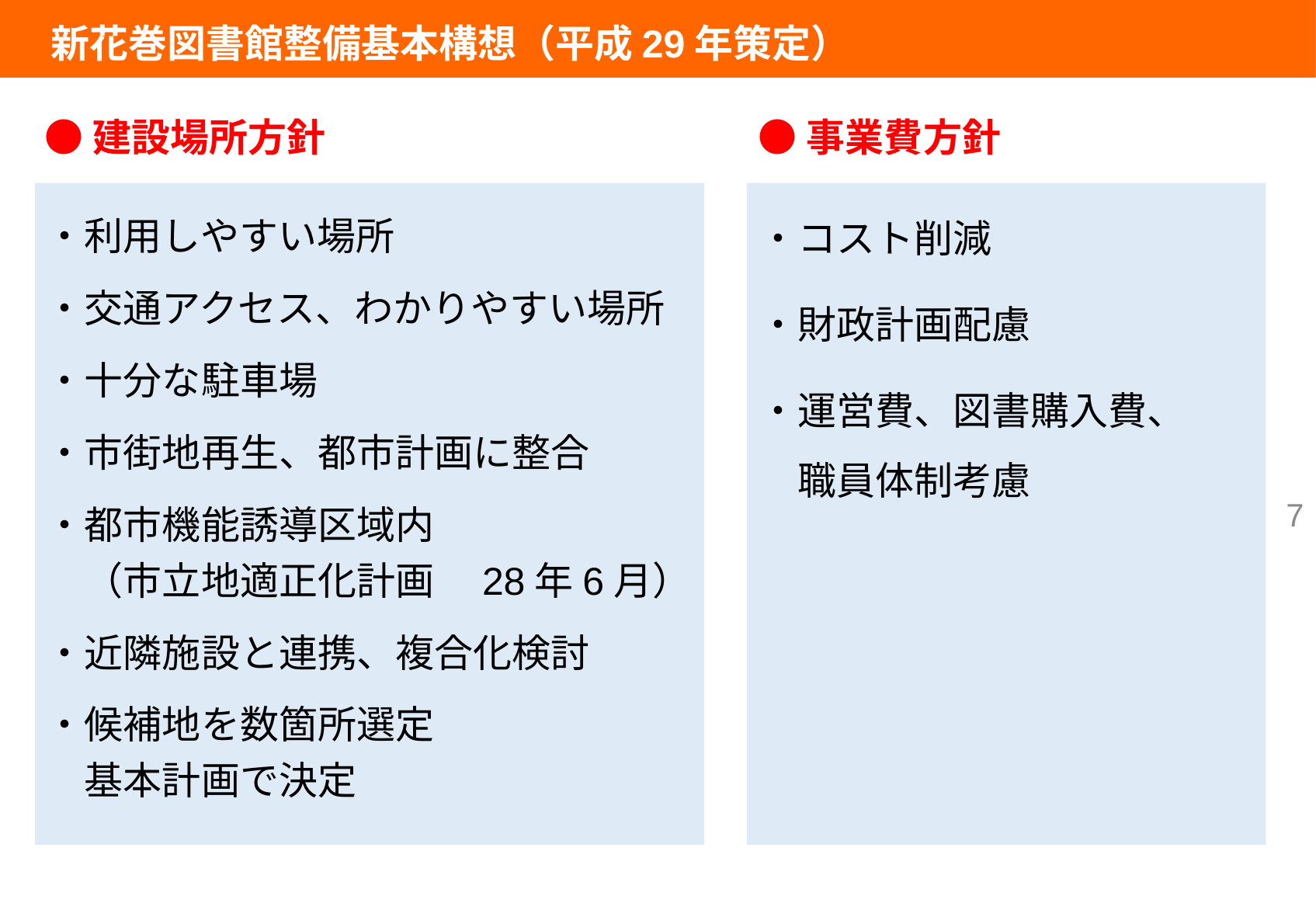

新花巻図書館整備基本構想（平成29年策定）
●建設場所方針
●事業費方針

・コスト削減
・財政計画配慮
・運営費、図書購入費、
　職員体制考慮

・利用しやすい場所
・交通アクセス、わかりやすい場所
・十分な駐車場
・市街地再生、都市計画に整合
・都市機能誘導区域内
　（市立地適正化計画　28年6月）
・近隣施設と連携、複合化検討
・候補地を数箇所選定
　基本計画で決定

7